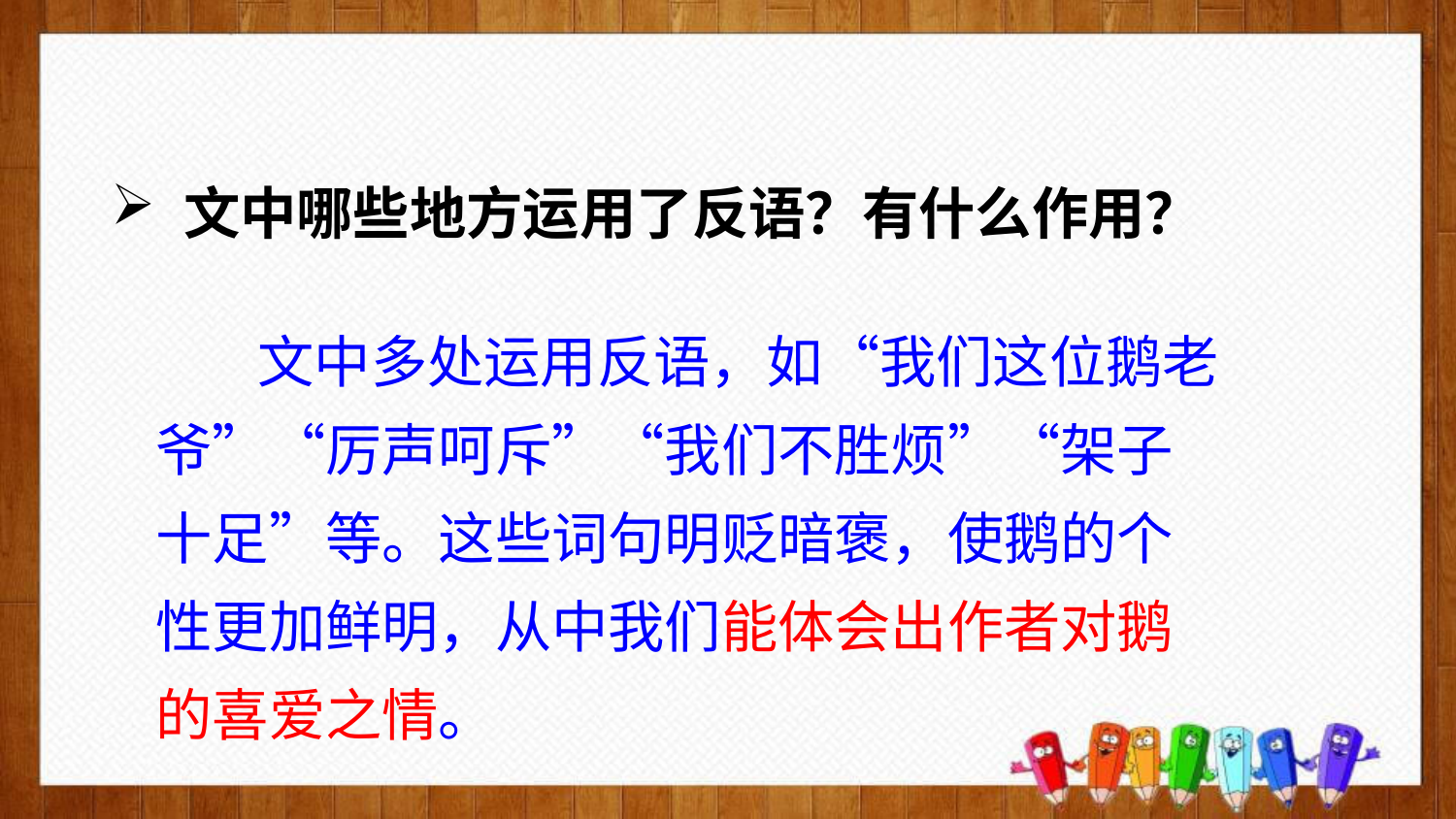

文中哪些地方运用了反语？有什么作用？
       文中多处运用反语，如“我们这位鹅老爷”“厉声呵斥”“我们不胜烦”“架子十足”等。这些词句明贬暗褒，使鹅的个性更加鲜明，从中我们能体会出作者对鹅的喜爱之情。